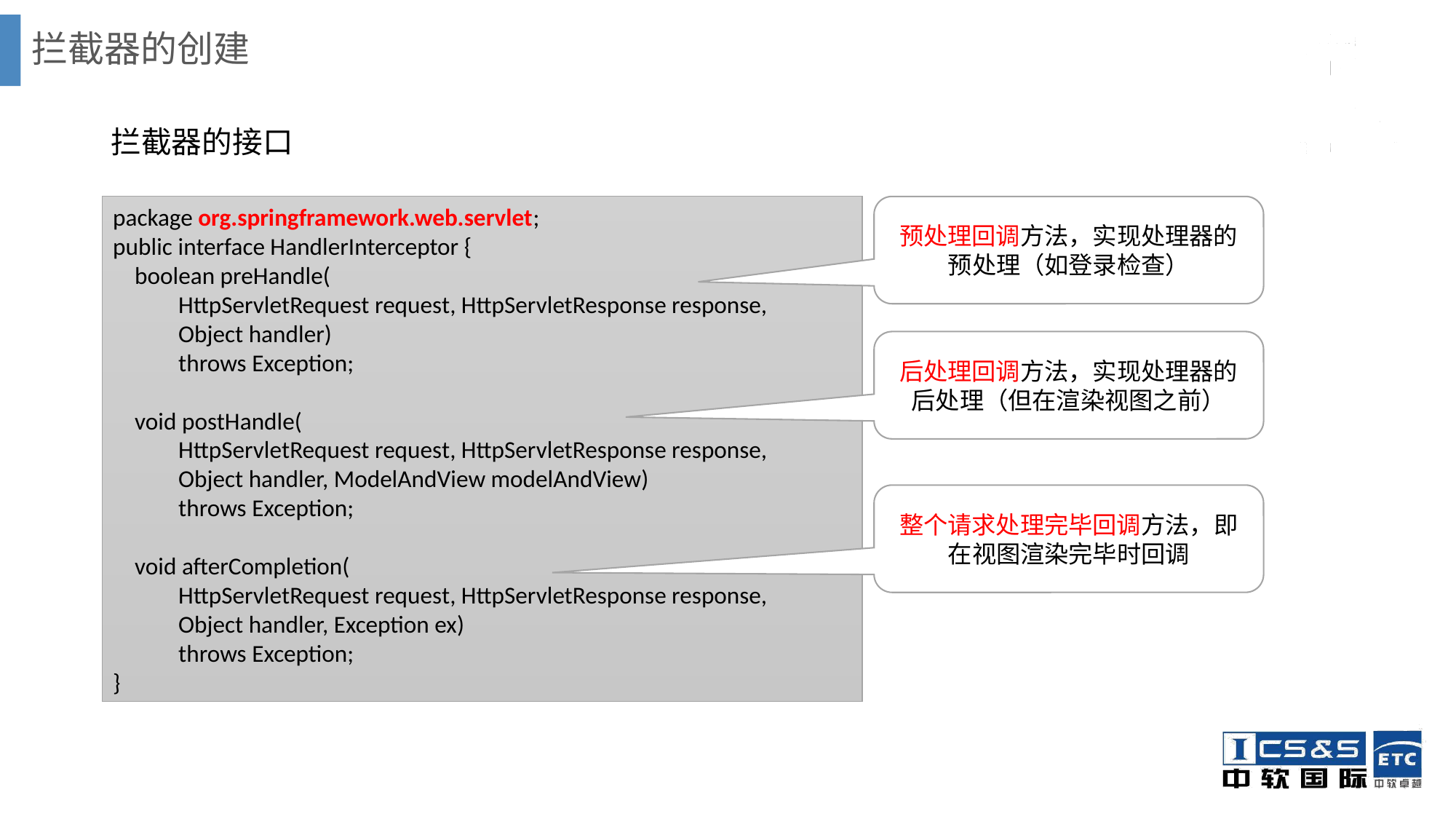

# 拦截器的创建
拦截器的接口

package org.springframework.web.servlet;
public interface HandlerInterceptor {
    boolean preHandle(
            HttpServletRequest request, HttpServletResponse response,
            Object handler)
            throws Exception;

    void postHandle(
            HttpServletRequest request, HttpServletResponse response,
            Object handler, ModelAndView modelAndView)
            throws Exception;

    void afterCompletion(
            HttpServletRequest request, HttpServletResponse response,
            Object handler, Exception ex)
            throws Exception;
}
预处理回调方法，实现处理器的预处理（如登录检查）
后处理回调方法，实现处理器的后处理（但在渲染视图之前）
整个请求处理完毕回调方法，即在视图渲染完毕时回调